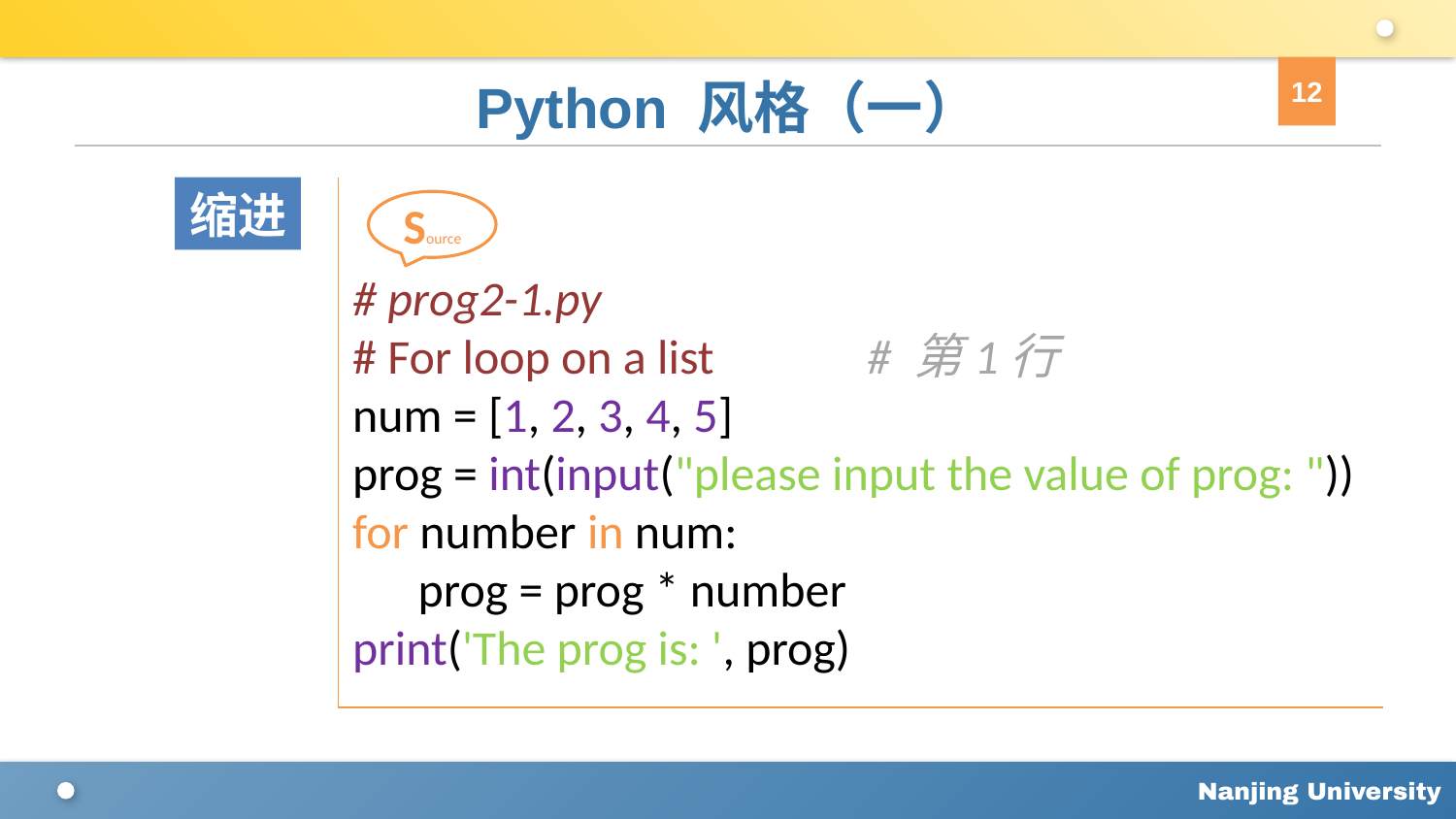

12
# Python 风格（一）
缩进

# prog2-1.py
# For loop on a list              # 第1行
num = [1, 2, 3, 4, 5]
prog = int(input("please input the value of prog: "))
for number in num:
      prog = prog * number
print('The prog is: ', prog)
Source